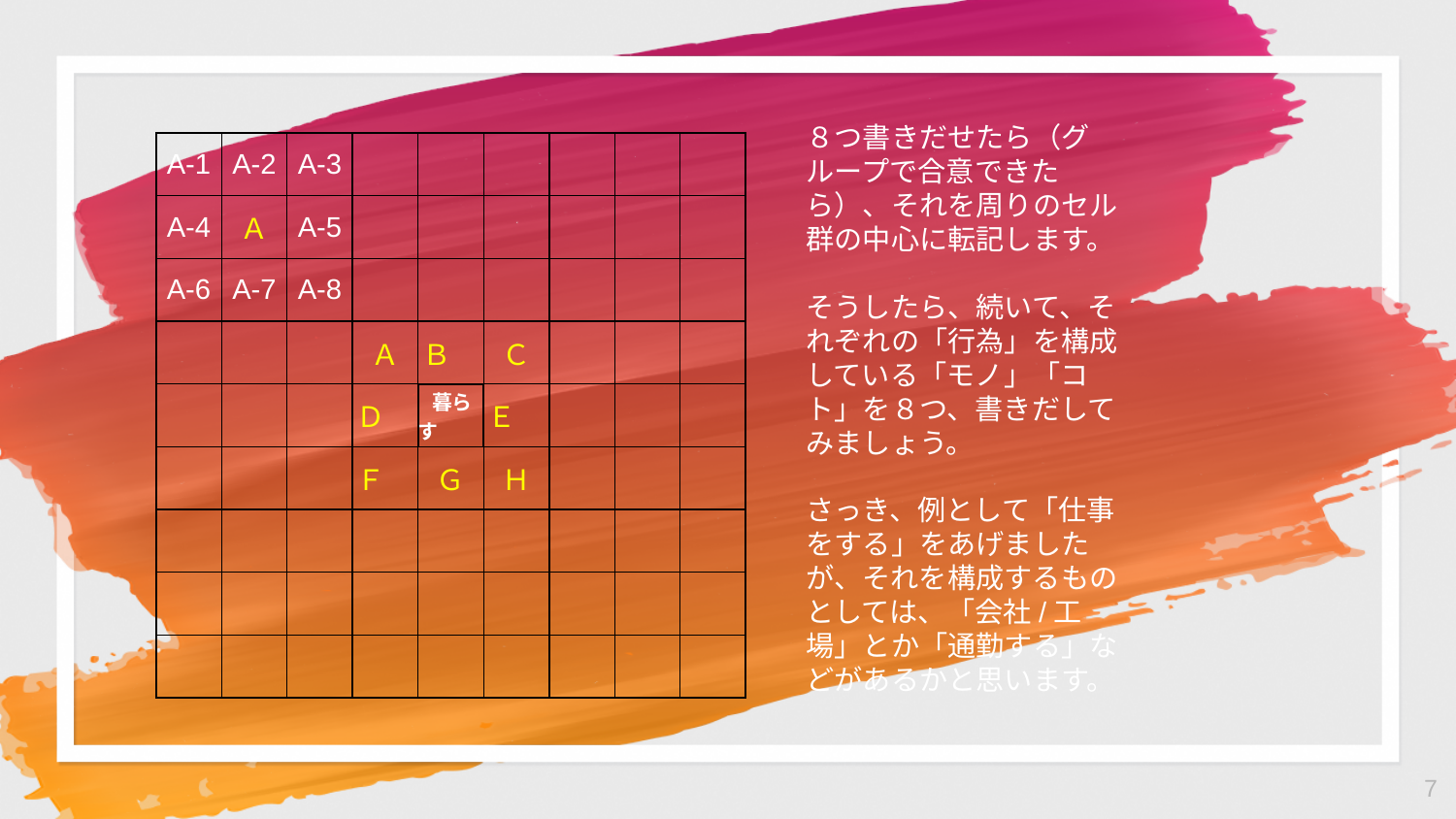

８つ書きだせたら（グループで合意できたら）、それを周りのセル群の中心に転記します。

そうしたら、続いて、それぞれの「行為」を構成している「モノ」「コト」を８つ、書きだしてみましょう。

さっき、例として「仕事をする」をあげましたが、それを構成するものとしては、「会社/工場」とか「通勤する」などがあるかと思います。

| A-1 | A-2 | A-3 |  |  |  |  |  |  |
| --- | --- | --- | --- | --- | --- | --- | --- | --- |
| A-4 | Ａ | A-5 |  |  |  |  |  |  |
| A-6 | A-7 | A-8 |  |  |  |  |  |  |
|  |  |  | Ａ | Ｂ | Ｃ |  |  |  |
|  |  |  | Ｄ | 暮らす | Ｅ |  |  |  |
|  |  |  | Ｆ | Ｇ | Ｈ |  |  |  |
|  |  |  |  |  |  |  |  |  |
|  |  |  |  |  |  |  |  |  |
|  |  |  |  |  |  |  |  |  |
7